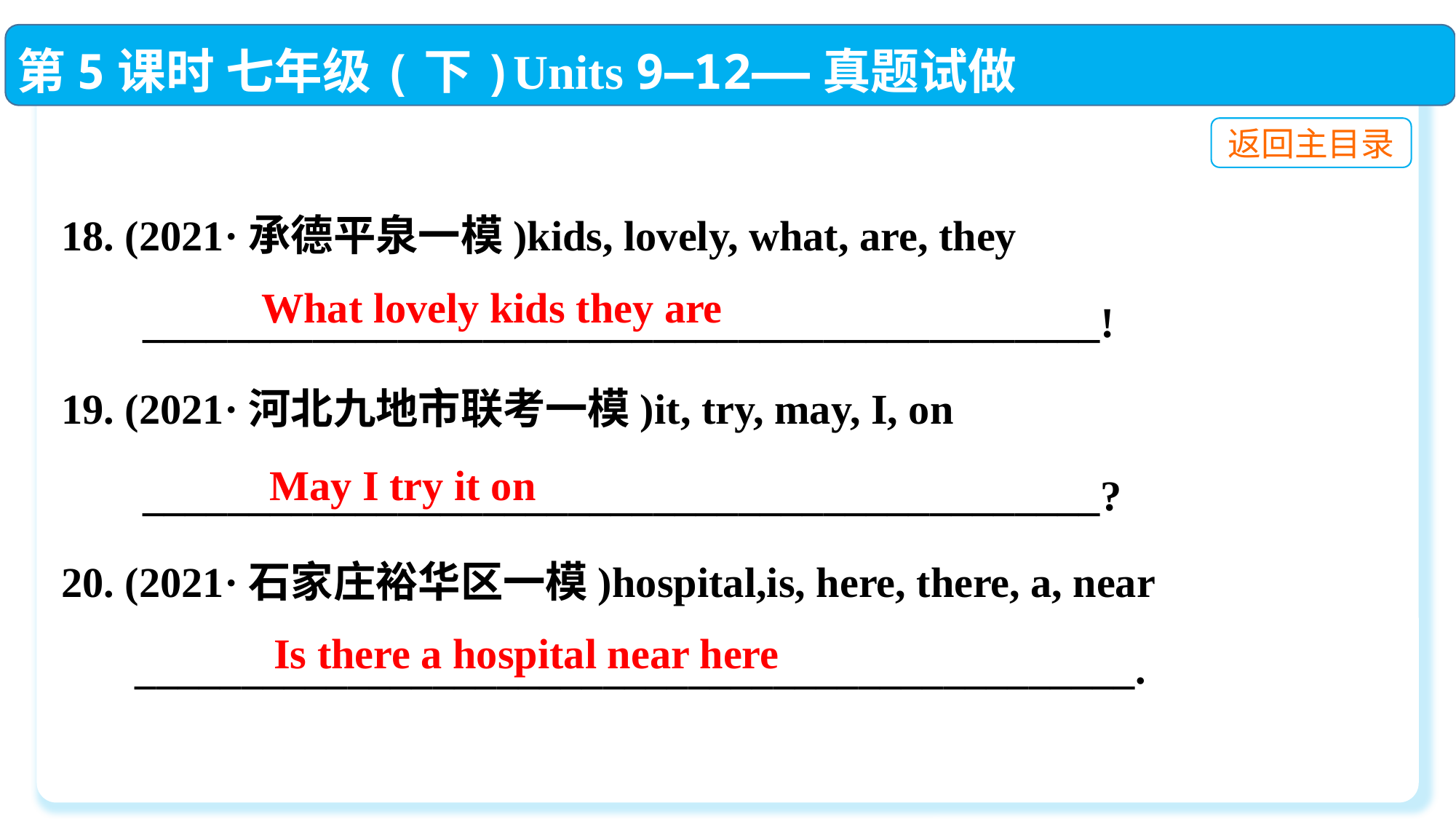

第5课时 七年级(下)Units 9—12——真题试做

返回主目录

18. (2021·承德平泉一模)kids, lovely, what, are, they
　   _____________________________________________!
19. (2021·河北九地市联考一模)it, try, may, I, on
　   _____________________________________________?
20. (2021·石家庄裕华区一模)hospital,is, here, there, a, near
       _______________________________________________.
What lovely kids they are
May I try it on
Is there a hospital near here